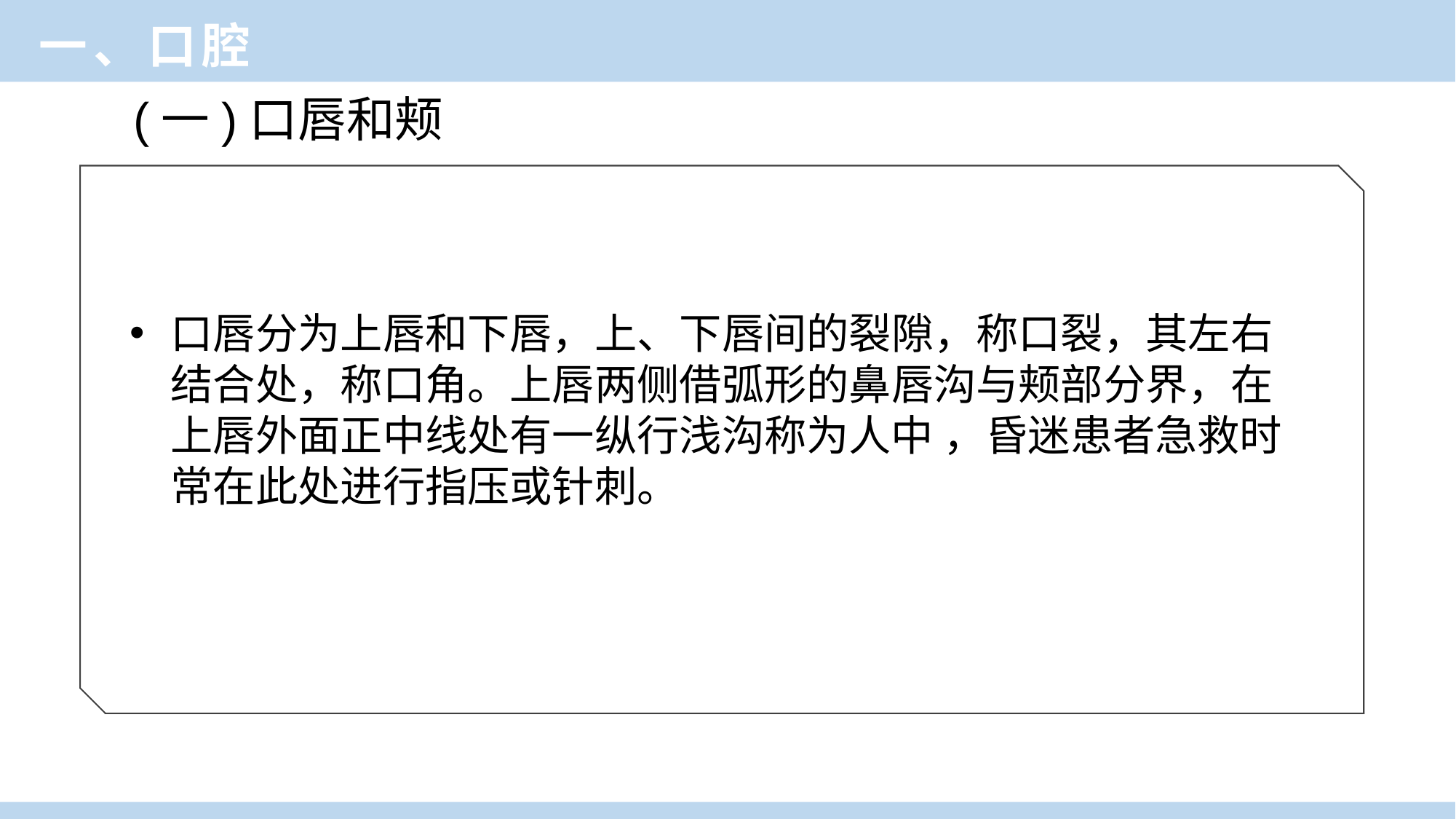

一、口腔
(一)口唇和颊

口唇分为上唇和下唇，上、下唇间的裂隙，称口裂，其左右结合处，称口角。上唇两侧借弧形的鼻唇沟与颊部分界，在上唇外面正中线处有一纵行浅沟称为人中 ，昏迷患者急救时常在此处进行指压或针刺。